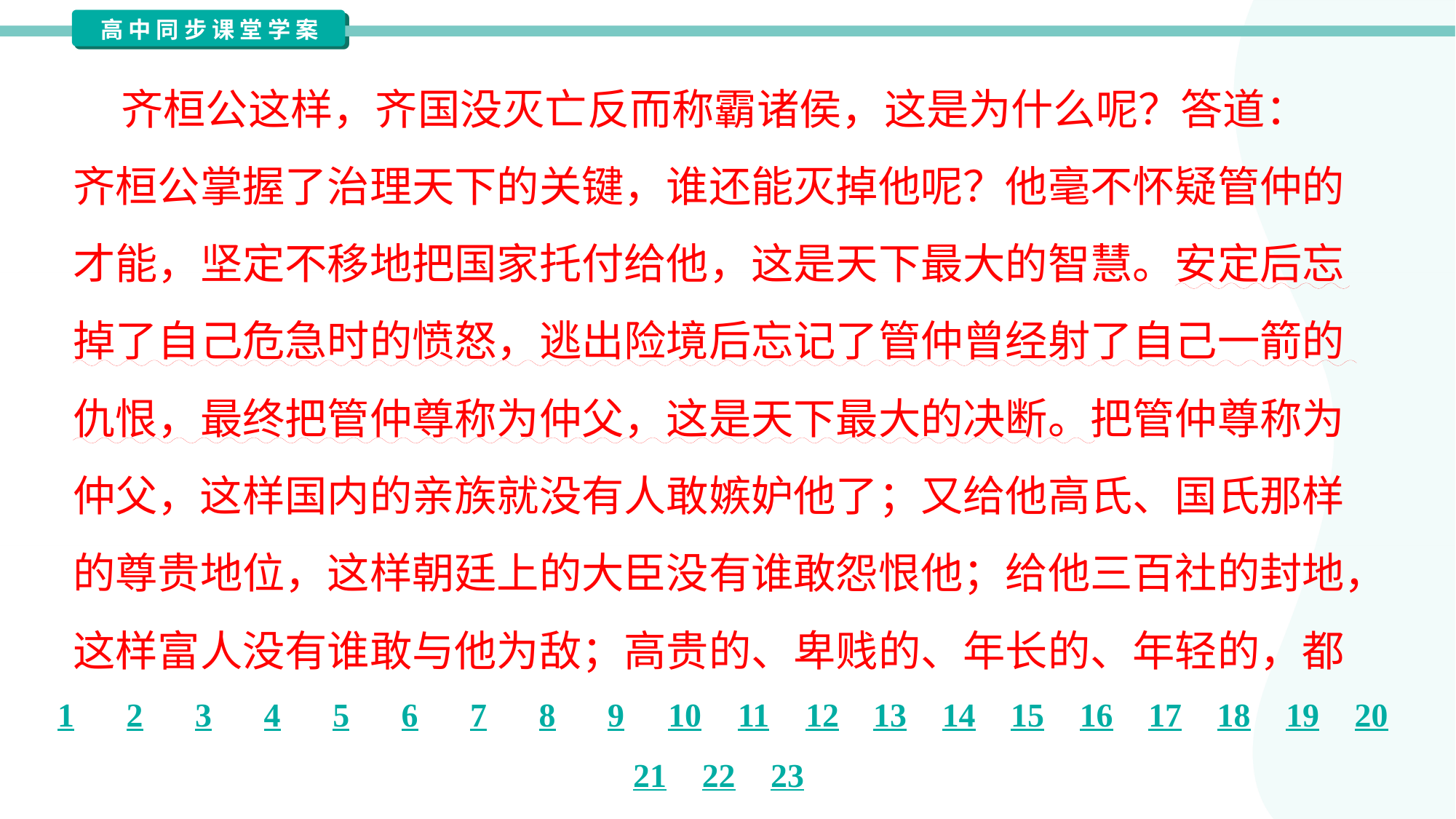

齐桓公这样，齐国没灭亡反而称霸诸侯，这是为什么呢？答道：
齐桓公掌握了治理天下的关键，谁还能灭掉他呢？他毫不怀疑管仲的
才能，坚定不移地把国家托付给他，这是天下最大的智慧。安定后忘
掉了自己危急时的愤怒，逃出险境后忘记了管仲曾经射了自己一箭的
仇恨，最终把管仲尊称为仲父，这是天下最大的决断。把管仲尊称为
仲父，这样国内的亲族就没有人敢嫉妒他了；又给他高氏、国氏那样
的尊贵地位，这样朝廷上的大臣没有谁敢怨恨他；给他三百社的封地，
这样富人没有谁敢与他为敌；高贵的、卑贱的、年长的、年轻的，都